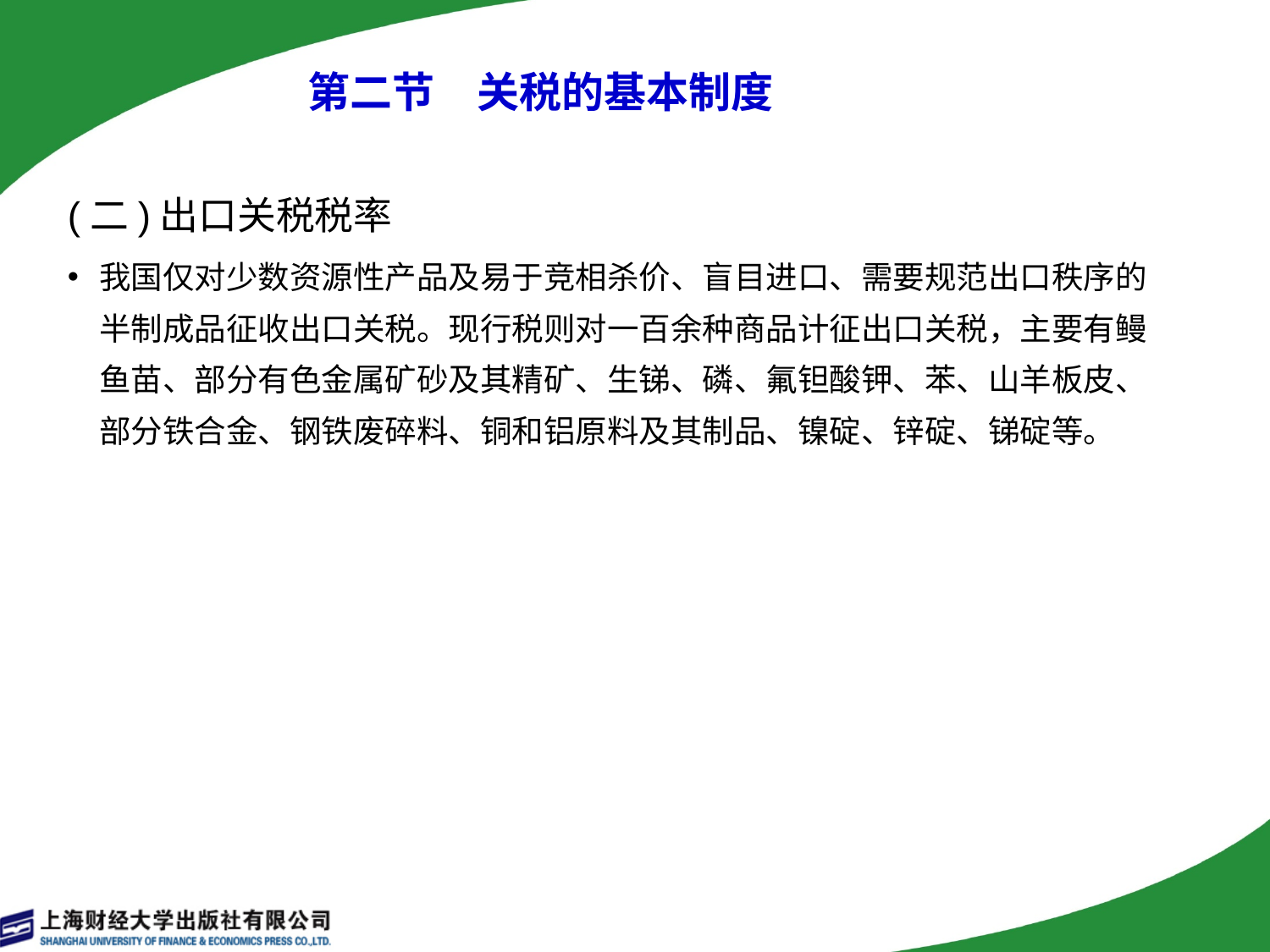

# 第二节　关税的基本制度
(二)出口关税税率
我国仅对少数资源性产品及易于竞相杀价、盲目进口、需要规范出口秩序的半制成品征收出口关税。现行税则对一百余种商品计征出口关税，主要有鳗鱼苗、部分有色金属矿砂及其精矿、生锑、磷、氟钽酸钾、苯、山羊板皮、部分铁合金、钢铁废碎料、铜和铝原料及其制品、镍碇、锌碇、锑碇等。